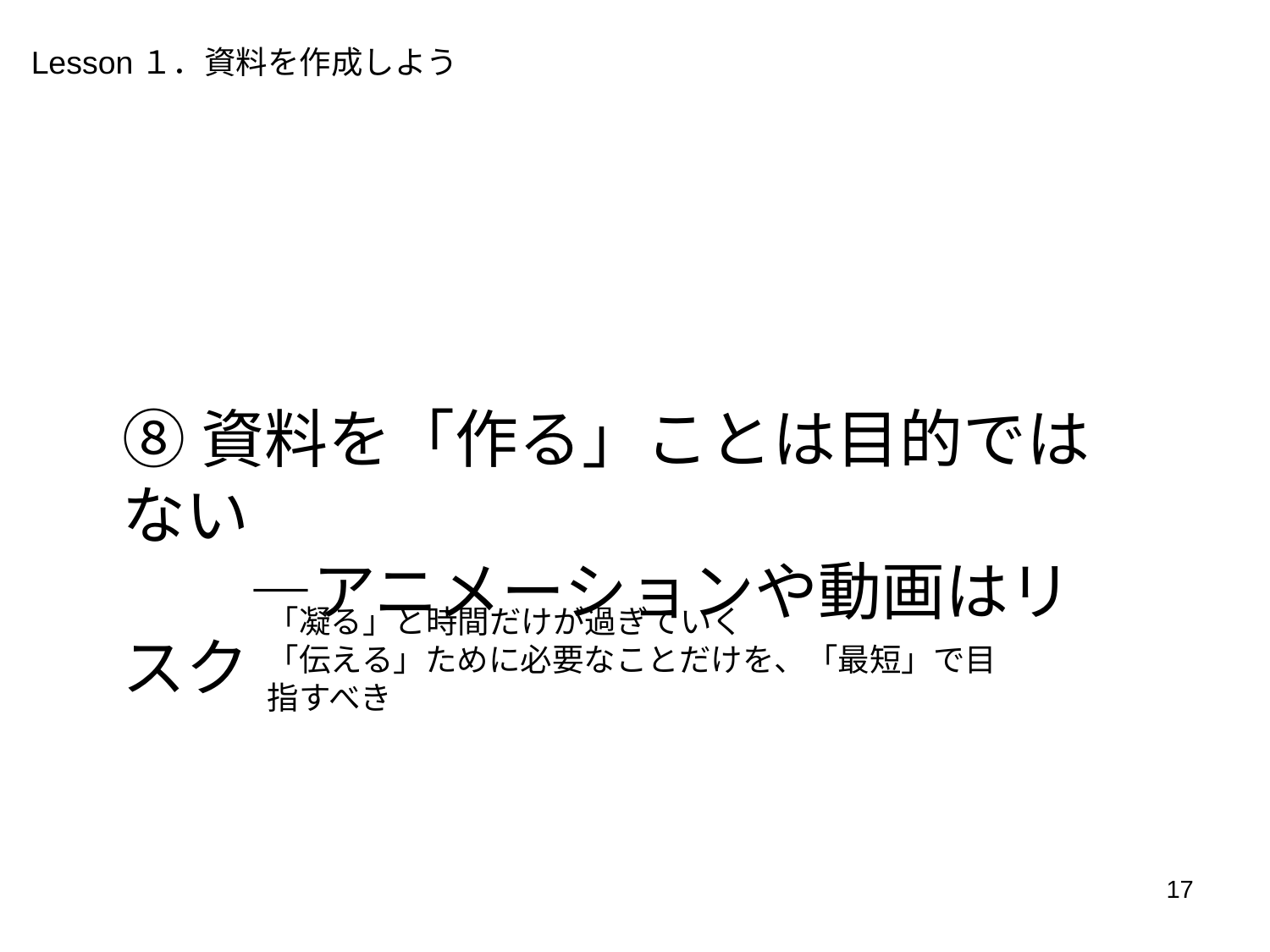

Lesson１．資料を作成しよう
⑧資料を「作る」ことは目的ではない
　　―アニメーションや動画はリスク
「凝る」と時間だけが過ぎていく
「伝える」ために必要なことだけを、「最短」で目指すべき
17